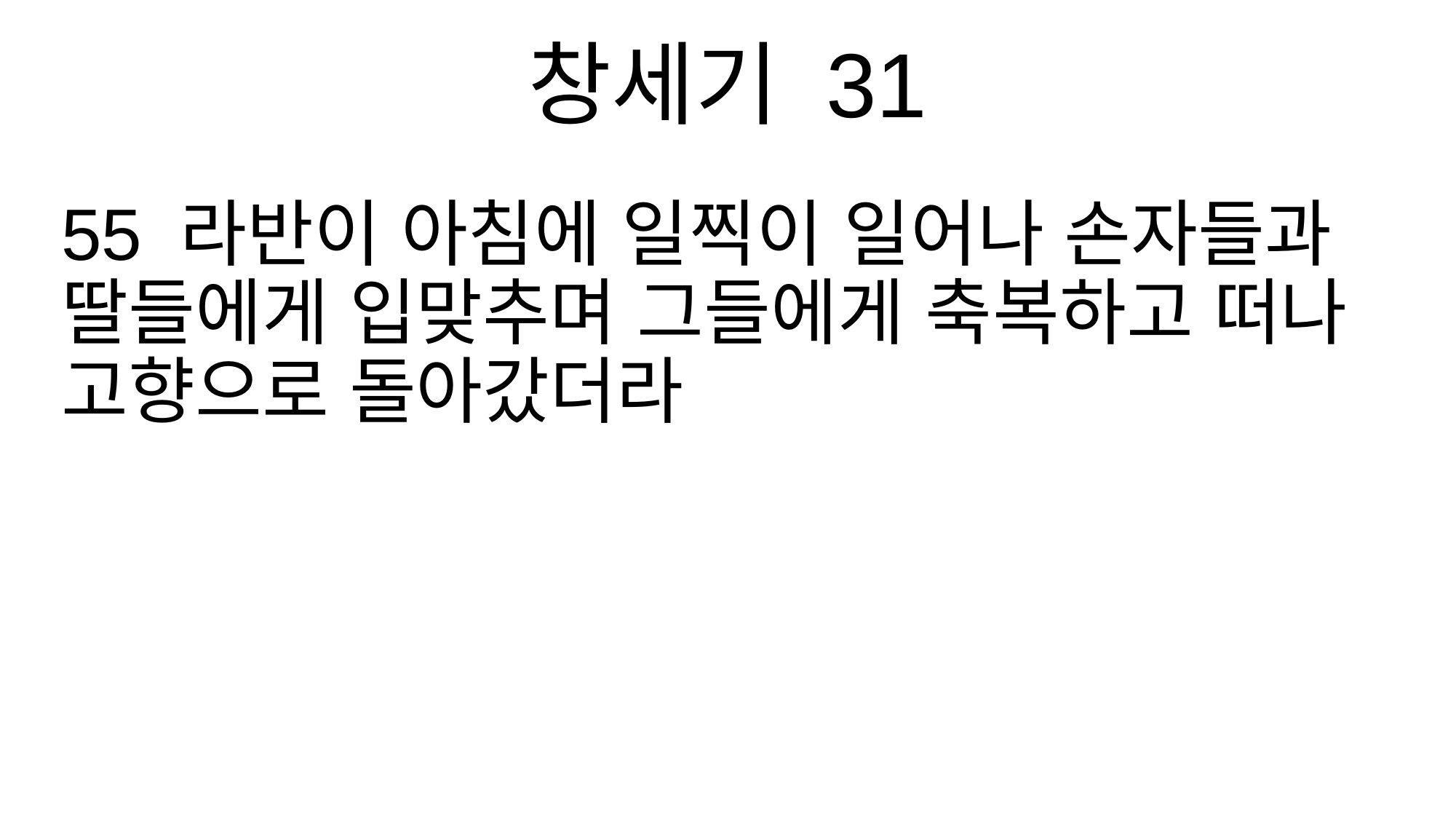

창세기 31
55 라반이 아침에 일찍이 일어나 손자들과 딸들에게 입맞추며 그들에게 축복하고 떠나 고향으로 돌아갔더라